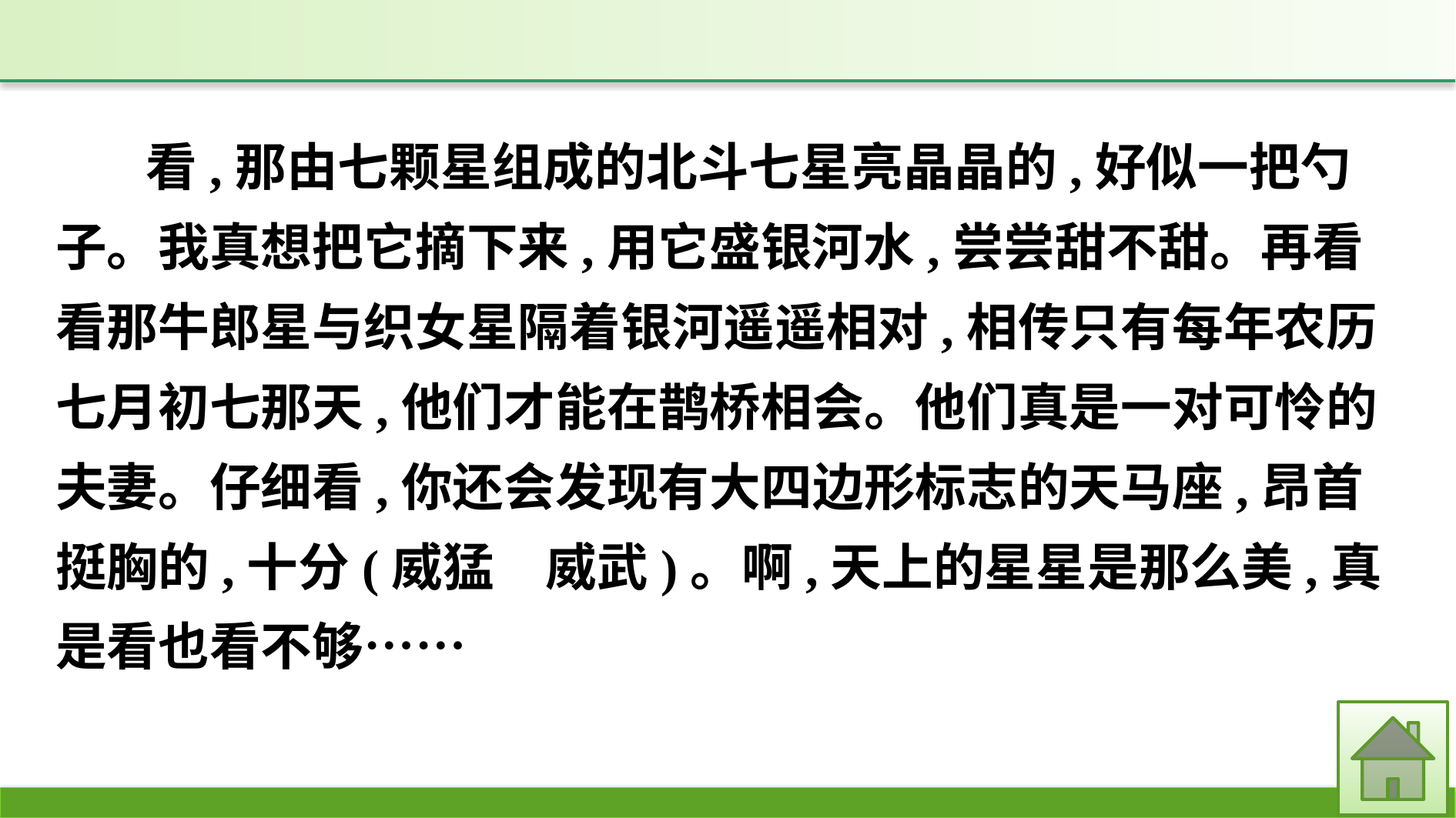

看,那由七颗星组成的北斗七星亮晶晶的,好似一把勺子。我真想把它摘下来,用它盛银河水,尝尝甜不甜。再看看那牛郎星与织女星隔着银河遥遥相对,相传只有每年农历七月初七那天,他们才能在鹊桥相会。他们真是一对可怜的夫妻。仔细看,你还会发现有大四边形标志的天马座,昂首挺胸的,十分(威猛　威武)。啊,天上的星星是那么美,真是看也看不够……